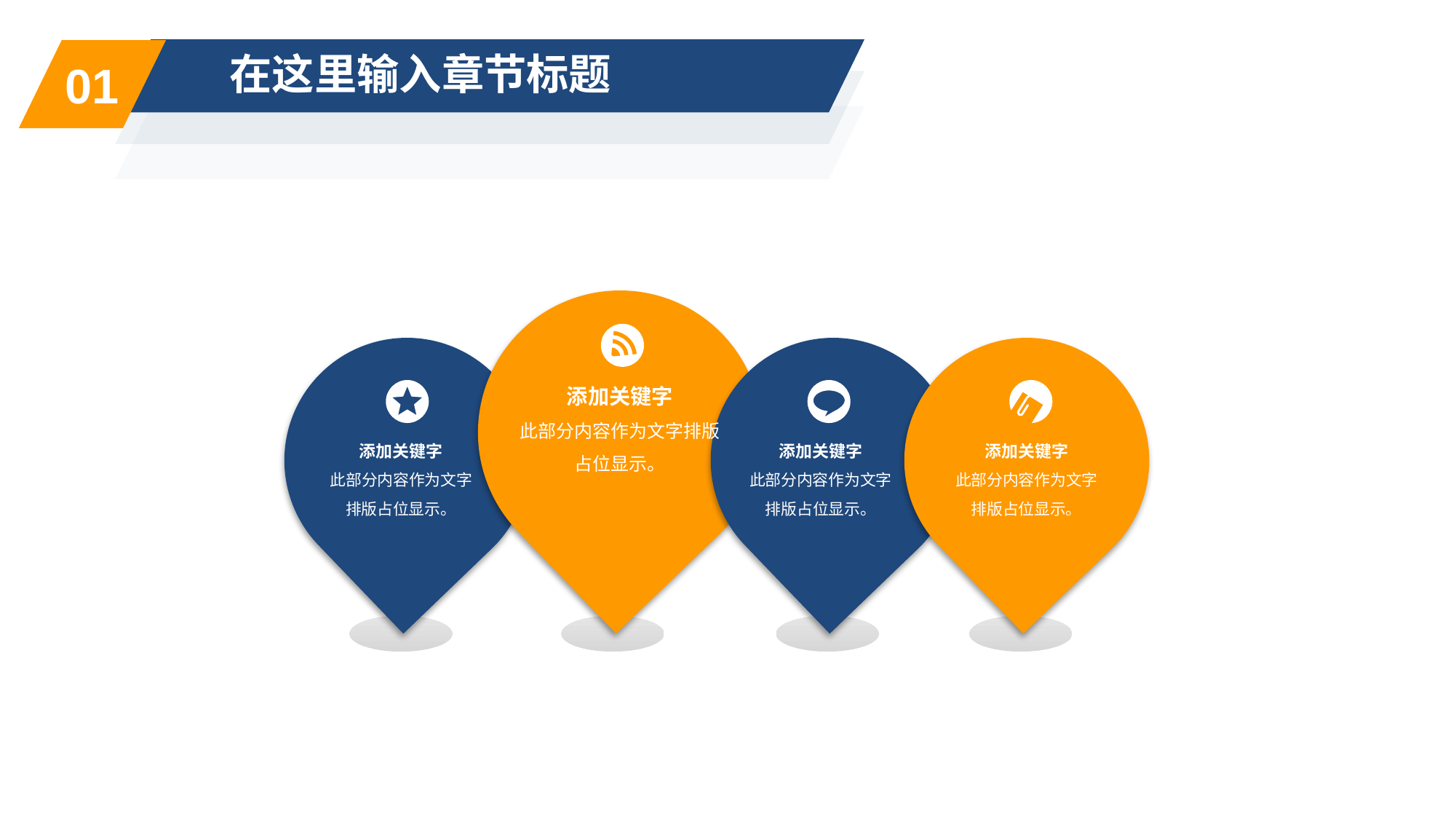

01
在这里输入章节标题

添加关键字
此部分内容作为文字排版占位显示。

添加关键字
此部分内容作为文字排版占位显示。
添加关键字
此部分内容作为文字排版占位显示。
添加关键字
此部分内容作为文字排版占位显示。